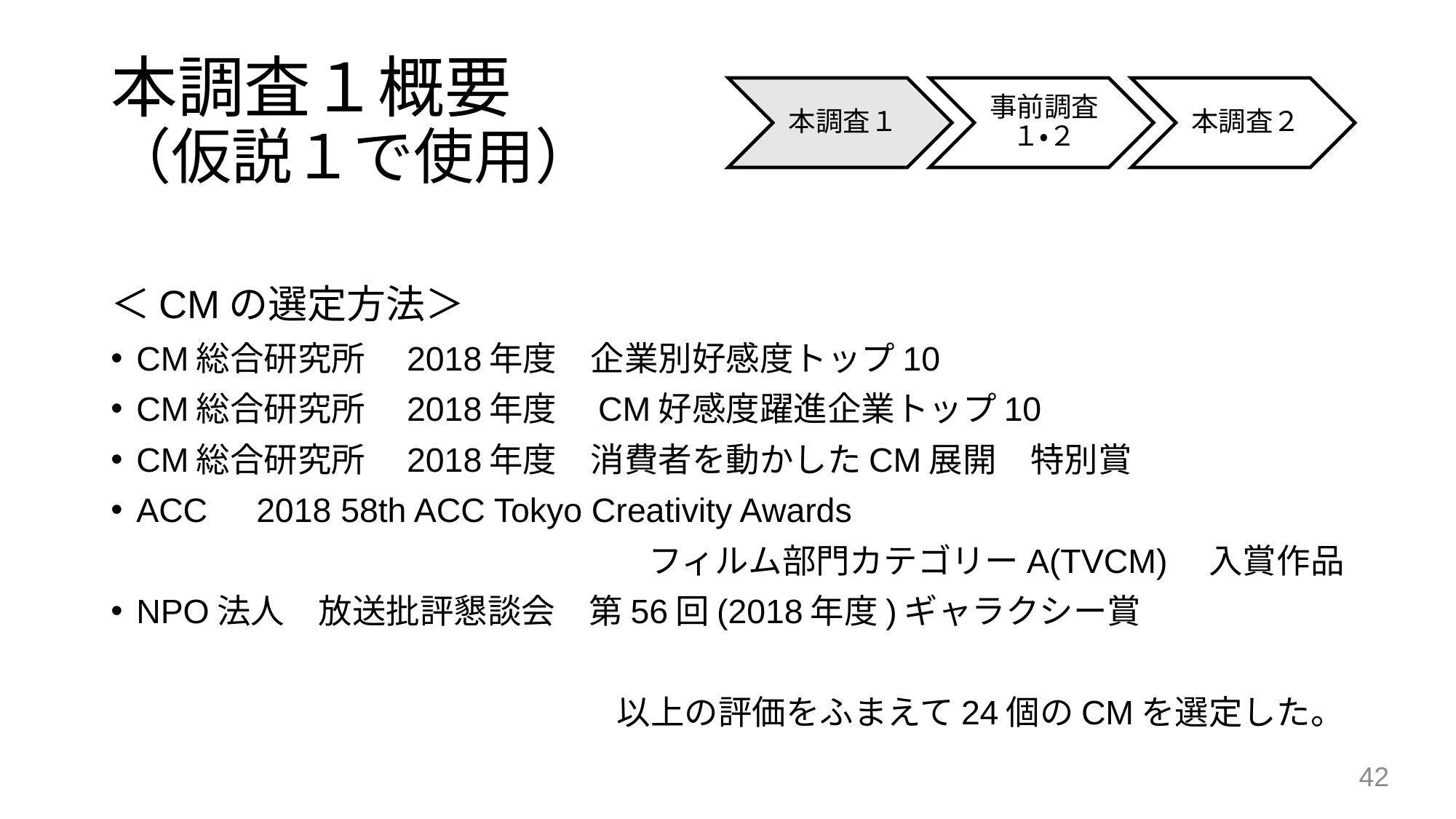

# 本調査１概要 （仮説１で使用）
本調査１
事前調査１・２
本調査２

＜CMの選定方法＞
CM総合研究所　2018年度　企業別好感度トップ10
CM総合研究所　2018年度　CM好感度躍進企業トップ10
CM総合研究所　2018年度　消費者を動かしたCM展開　特別賞
ACC　2018 58th ACC Tokyo Creativity Awards
フィルム部門カテゴリーA(TVCM)　入賞作品
NPO法人　放送批評懇談会　第56回(2018年度)ギャラクシー賞

以上の評価をふまえて24個のCMを選定した。
42